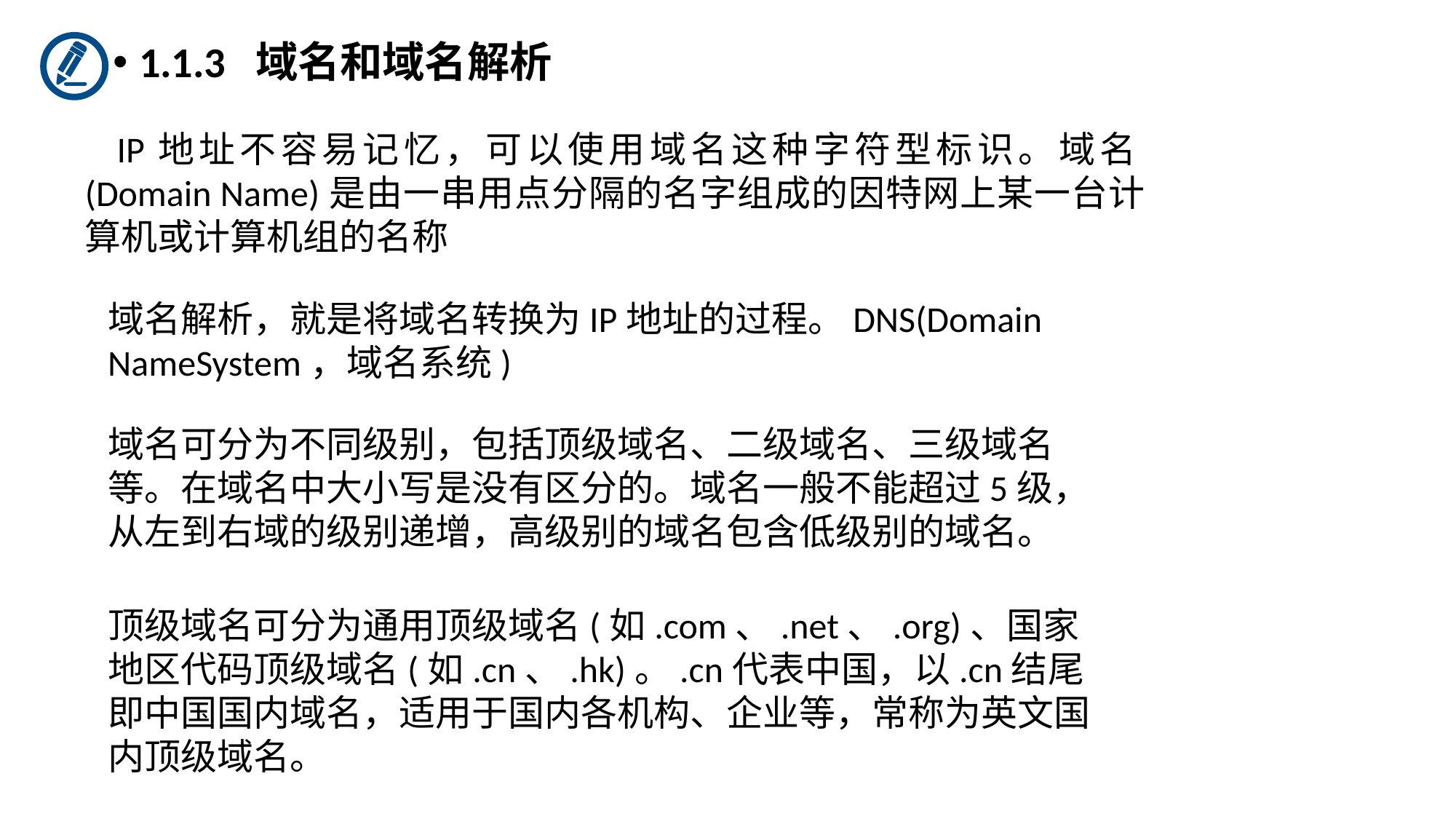

1.1.3  域名和域名解析
IP地址不容易记忆，可以使用域名这种字符型标识。域名(Domain Name)是由一串用点分隔的名字组成的因特网上某一台计算机或计算机组的名称
域名解析，就是将域名转换为IP地址的过程。DNS(Domain NameSystem，域名系统)
域名可分为不同级别，包括顶级域名、二级域名、三级域名等。在域名中大小写是没有区分的。域名一般不能超过5级，从左到右域的级别递增，高级别的域名包含低级别的域名。
顶级域名可分为通用顶级域名(如.com、.net、.org)、国家地区代码顶级域名(如.cn、.hk)。.cn代表中国，以.cn结尾即中国国内域名，适用于国内各机构、企业等，常称为英文国内顶级域名。